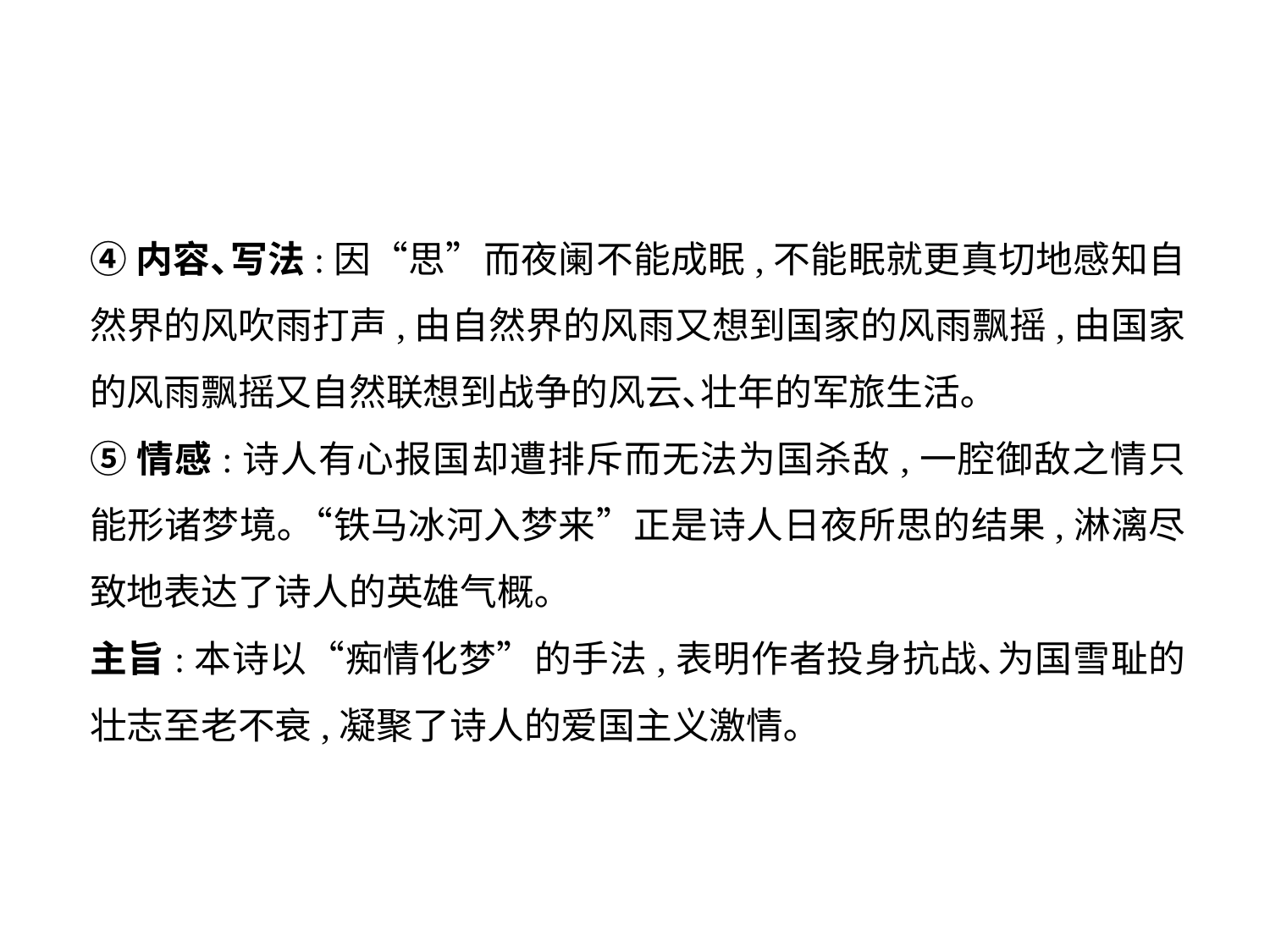

④内容､写法:因“思”而夜阑不能成眠,不能眠就更真切地感知自然界的风吹雨打声,由自然界的风雨又想到国家的风雨飘摇,由国家的风雨飘摇又自然联想到战争的风云､壮年的军旅生活｡
⑤情感:诗人有心报国却遭排斥而无法为国杀敌,一腔御敌之情只能形诸梦境｡“铁马冰河入梦来”正是诗人日夜所思的结果,淋漓尽致地表达了诗人的英雄气概｡
主旨:本诗以“痴情化梦”的手法,表明作者投身抗战､为国雪耻的壮志至老不衰,凝聚了诗人的爱国主义激情｡